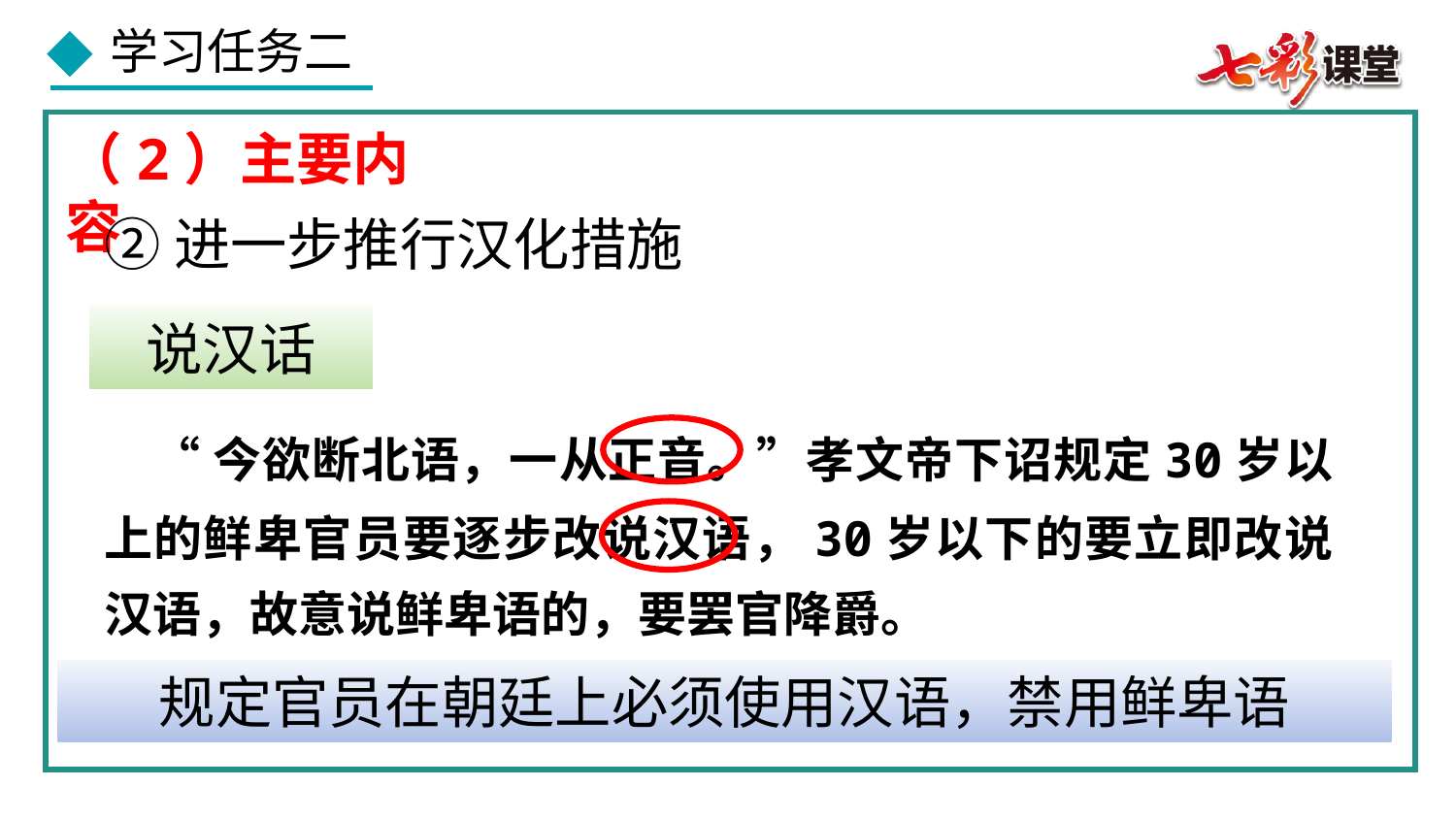

（2）主要内容
②进一步推行汉化措施
说汉话
   “今欲断北语，一从正音。”孝文帝下诏规定30岁以上的鲜卑官员要逐步改说汉语，30岁以下的要立即改说汉语，故意说鲜卑语的，要罢官降爵。

规定官员在朝廷上必须使用汉语，禁用鲜卑语